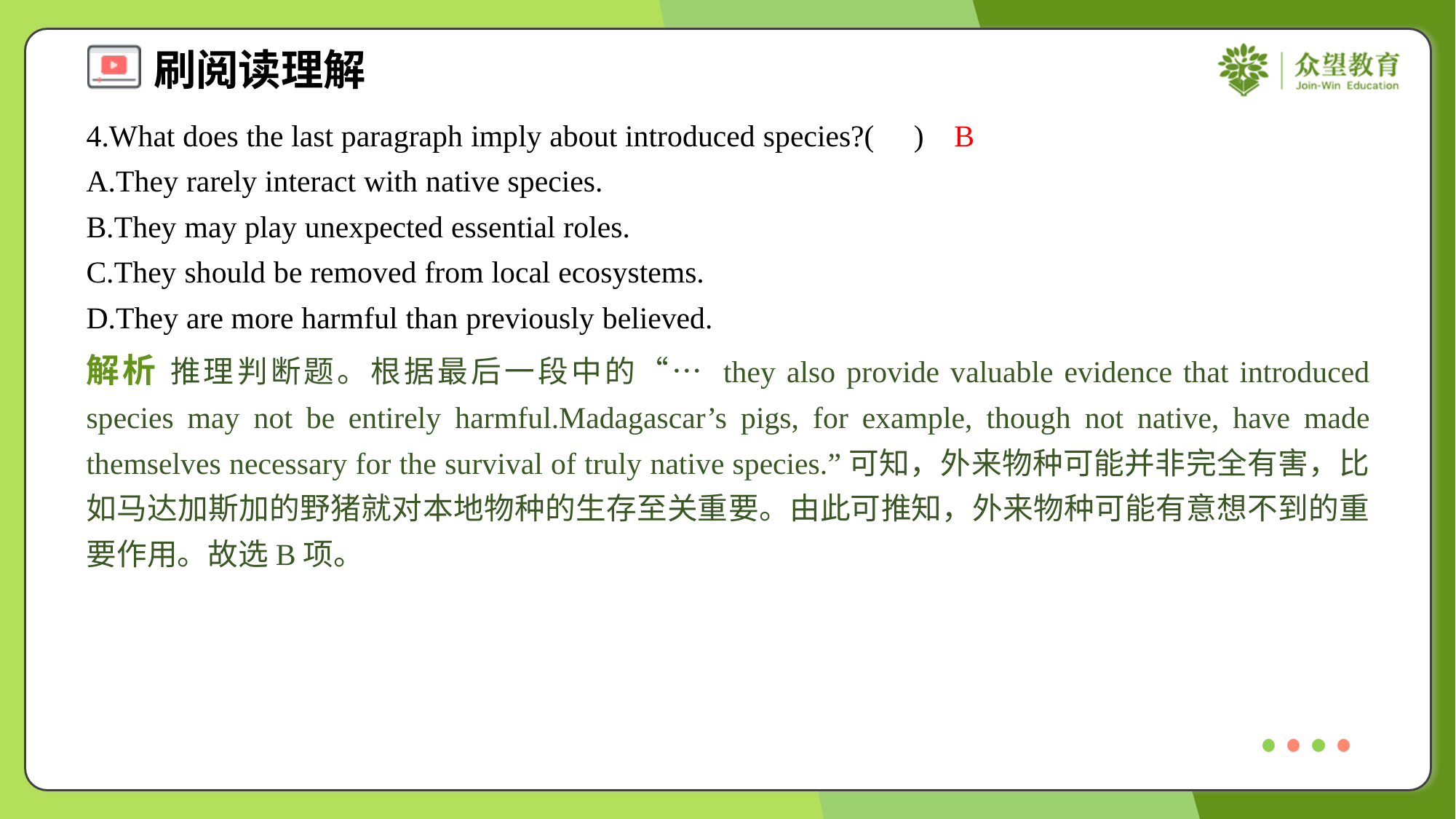

4.What does the last paragraph imply about introduced species?(     )
B
A.They rarely interact with native species.
B.They may play unexpected essential roles.
C.They should be removed from local ecosystems.
D.They are more harmful than previously believed.
解析 推理判断题。根据最后一段中的“… they also provide valuable evidence that introduced species may not be entirely harmful.Madagascar’s pigs, for example, though not native, have made themselves necessary for the survival of truly native species.”可知，外来物种可能并非完全有害，比如马达加斯加的野猪就对本地物种的生存至关重要。由此可推知，外来物种可能有意想不到的重要作用。故选B项。